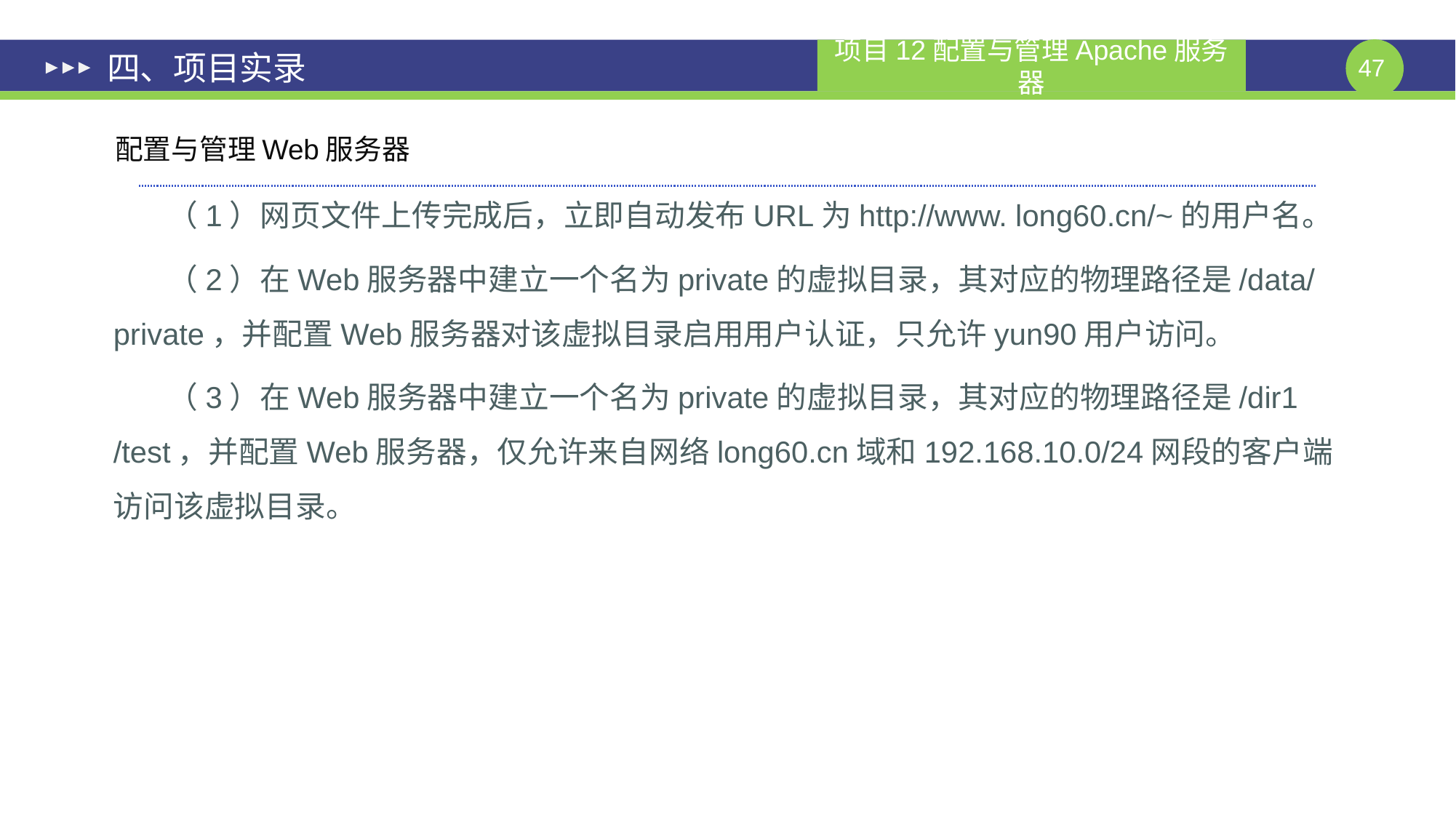

# 四、项目实录
配置与管理Web服务器
（1）网页文件上传完成后，立即自动发布URL为http://www. long60.cn/~的用户名。
（2）在Web服务器中建立一个名为private的虚拟目录，其对应的物理路径是/data/private，并配置Web服务器对该虚拟目录启用用户认证，只允许yun90用户访问。
（3）在Web服务器中建立一个名为private的虚拟目录，其对应的物理路径是/dir1 /test，并配置Web服务器，仅允许来自网络long60.cn域和192.168.10.0/24网段的客户端访问该虚拟目录。